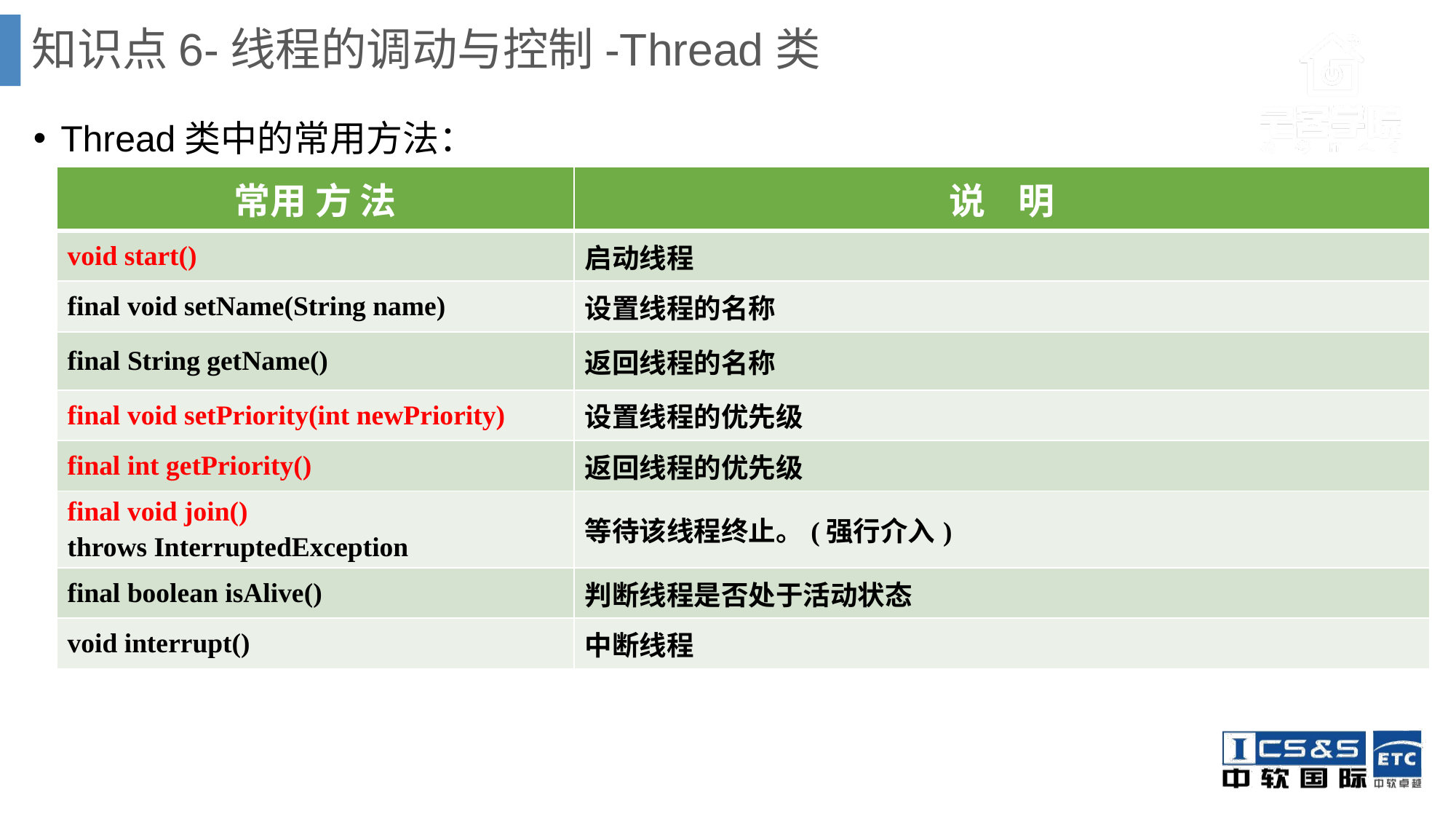

# 知识点6-线程的调动与控制-Thread类
Thread类中的常用方法：

| 常用 方 法 | 说 明 |
| --- | --- |
| void start() | 启动线程 |
| final void setName(String name) | 设置线程的名称 |
| final String getName() | 返回线程的名称 |
| final void setPriority(int newPriority) | 设置线程的优先级 |
| final int getPriority() | 返回线程的优先级 |
| final void join() throws InterruptedException | 等待该线程终止。(强行介入) |
| final boolean isAlive() | 判断线程是否处于活动状态 |
| void interrupt() | 中断线程 |